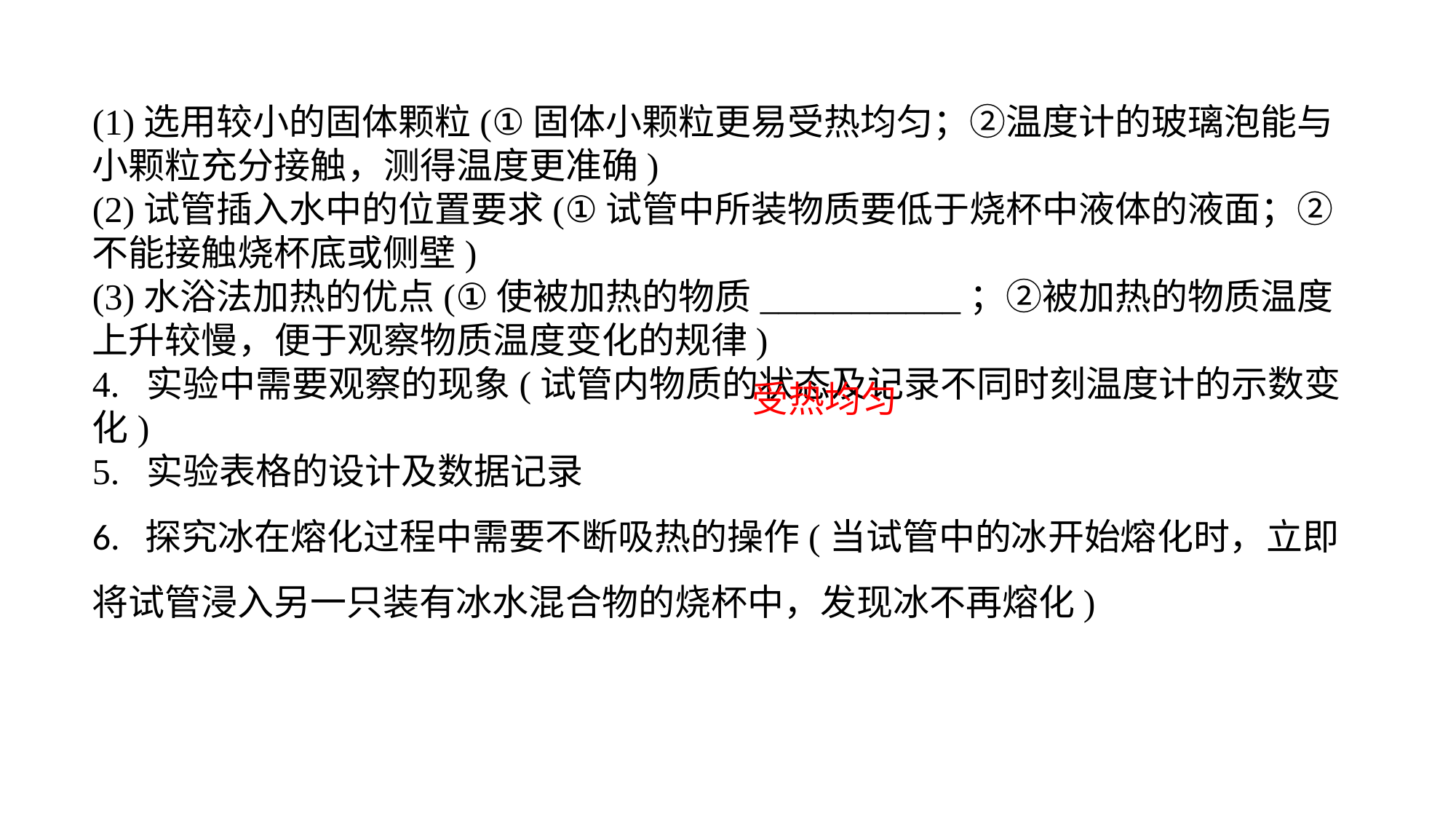

(1)选用较小的固体颗粒(①固体小颗粒更易受热均匀；②温度计的玻璃泡能与小颗粒充分接触，测得温度更准确)(2)试管插入水中的位置要求(①试管中所装物质要低于烧杯中液体的液面；②不能接触烧杯底或侧壁)(3)水浴法加热的优点(①使被加热的物质___________；②被加热的物质温度上升较慢，便于观察物质温度变化的规律)4.  实验中需要观察的现象(试管内物质的状态及记录不同时刻温度计的示数变化)5.  实验表格的设计及数据记录6.  探究冰在熔化过程中需要不断吸热的操作(当试管中的冰开始熔化时，立即将试管浸入另一只装有冰水混合物的烧杯中，发现冰不再熔化)
受热均匀